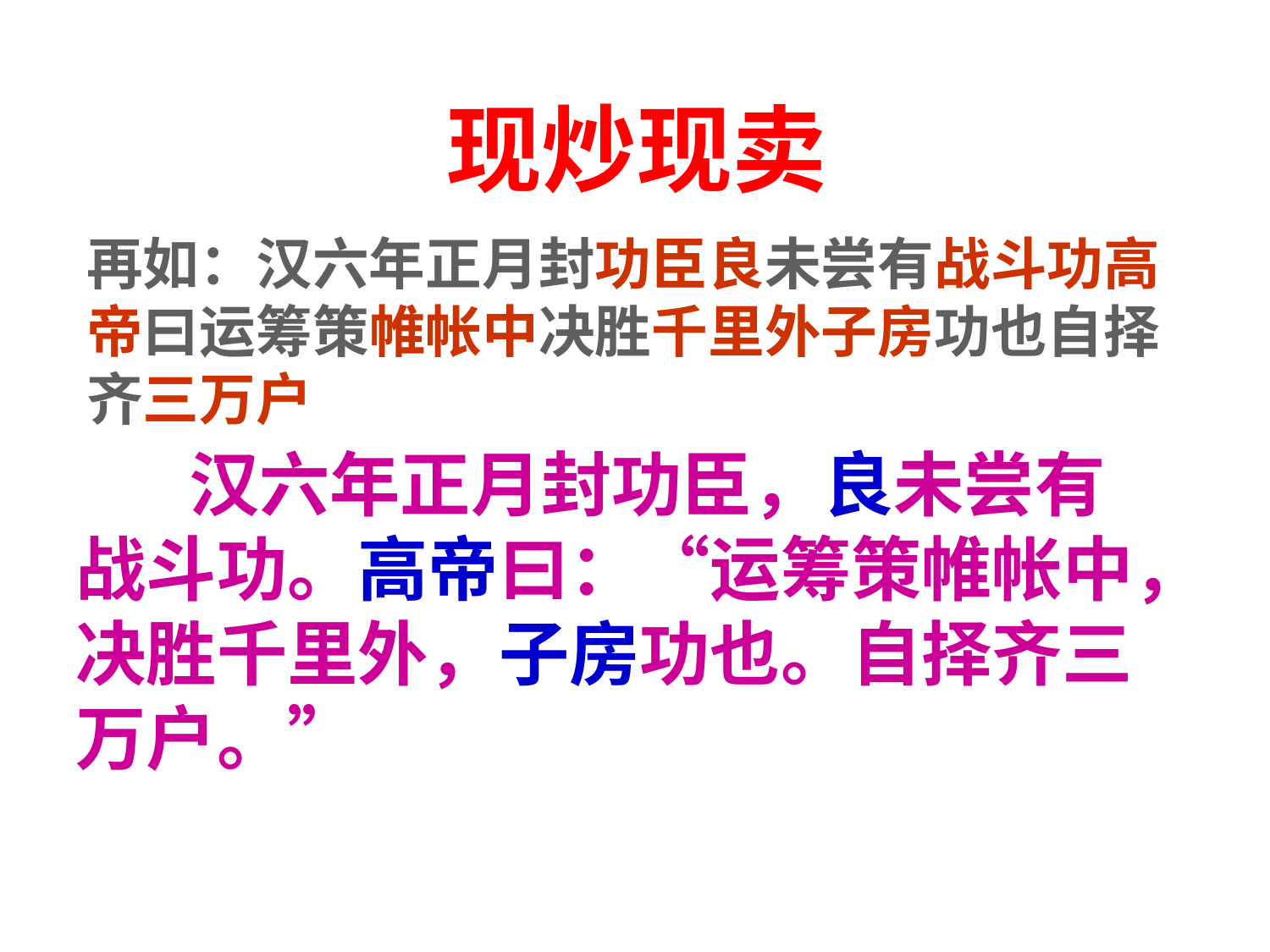

现炒现卖
再如：汉六年正月封功臣良未尝有战斗功高帝曰运筹策帷帐中决胜千里外子房功也自择齐三万户
　　汉六年正月封功臣，良未尝有战斗功。高帝曰：“运筹策帷帐中，决胜千里外，子房功也。自择齐三万户。”
#
